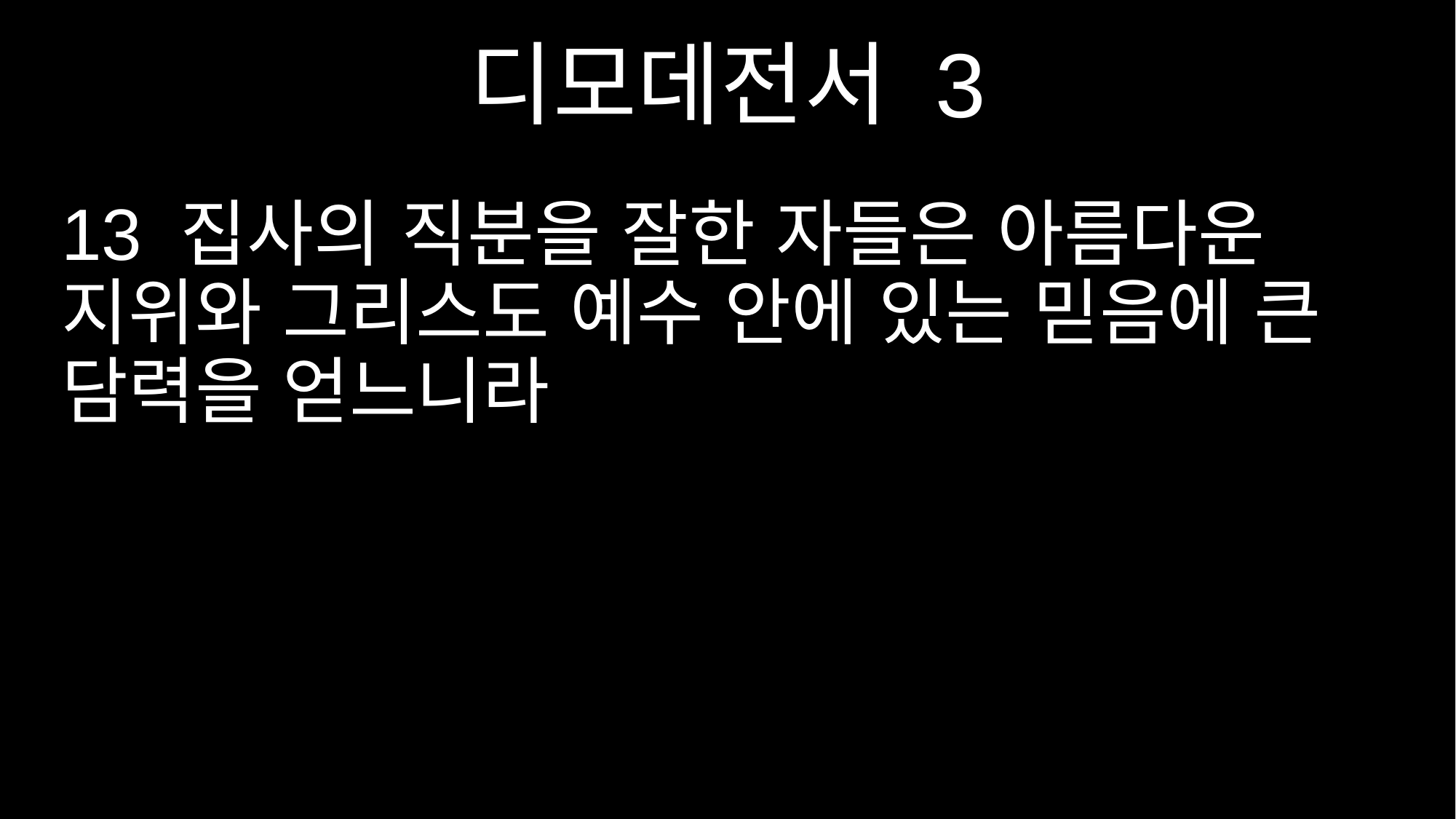

디모데전서 3
13 집사의 직분을 잘한 자들은 아름다운 지위와 그리스도 예수 안에 있는 믿음에 큰 담력을 얻느니라